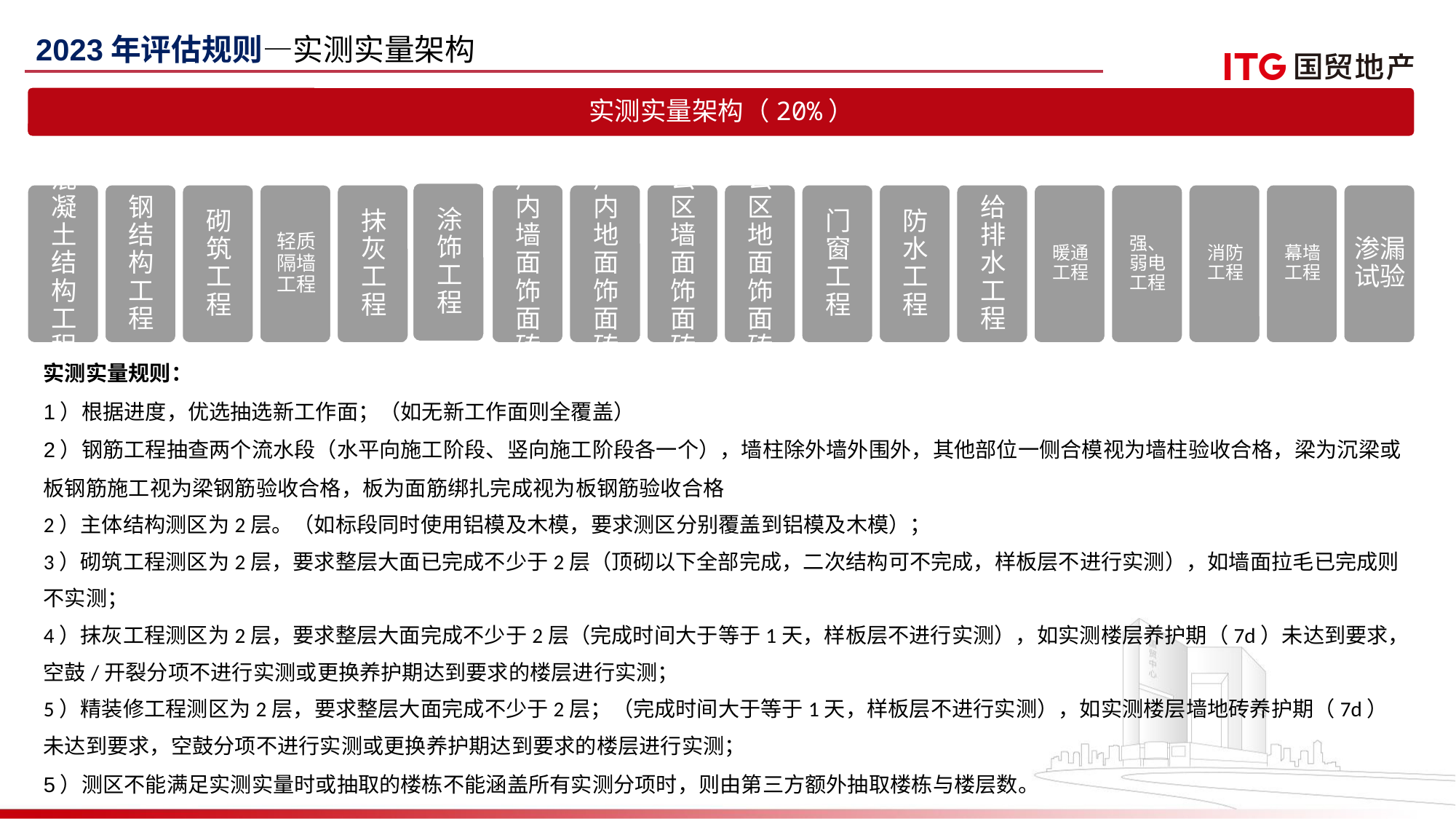

2023年评估规则—实测实量架构

实测实量架构（20%）
混凝土结构工程
钢结构工程
砌筑工程
轻质隔墙工程
抹灰工程
涂饰工程
户内墙面饰面砖
户内地面饰面砖
公区墙面饰面砖
公区地面饰面砖
门窗工程
防水工程
给排水工程
暖通工程
强、弱电工程
消防工程
幕墙工程
渗漏试验
实测实量规则：
1）根据进度，优选抽选新工作面；（如无新工作面则全覆盖）
2）钢筋工程抽查两个流水段（水平向施工阶段、竖向施工阶段各一个），墙柱除外墙外围外，其他部位一侧合模视为墙柱验收合格，梁为沉梁或板钢筋施工视为梁钢筋验收合格，板为面筋绑扎完成视为板钢筋验收合格
2）主体结构测区为2层。（如标段同时使用铝模及木模，要求测区分别覆盖到铝模及木模）；
3）砌筑工程测区为2层，要求整层大面已完成不少于2层（顶砌以下全部完成，二次结构可不完成，样板层不进行实测），如墙面拉毛已完成则不实测；
4）抹灰工程测区为2层，要求整层大面完成不少于2层（完成时间大于等于1天，样板层不进行实测），如实测楼层养护期（7d）未达到要求，空鼓/开裂分项不进行实测或更换养护期达到要求的楼层进行实测；
5）精装修工程测区为2层，要求整层大面完成不少于2层；（完成时间大于等于1天，样板层不进行实测），如实测楼层墙地砖养护期（7d）未达到要求，空鼓分项不进行实测或更换养护期达到要求的楼层进行实测；
5）测区不能满足实测实量时或抽取的楼栋不能涵盖所有实测分项时，则由第三方额外抽取楼栋与楼层数。